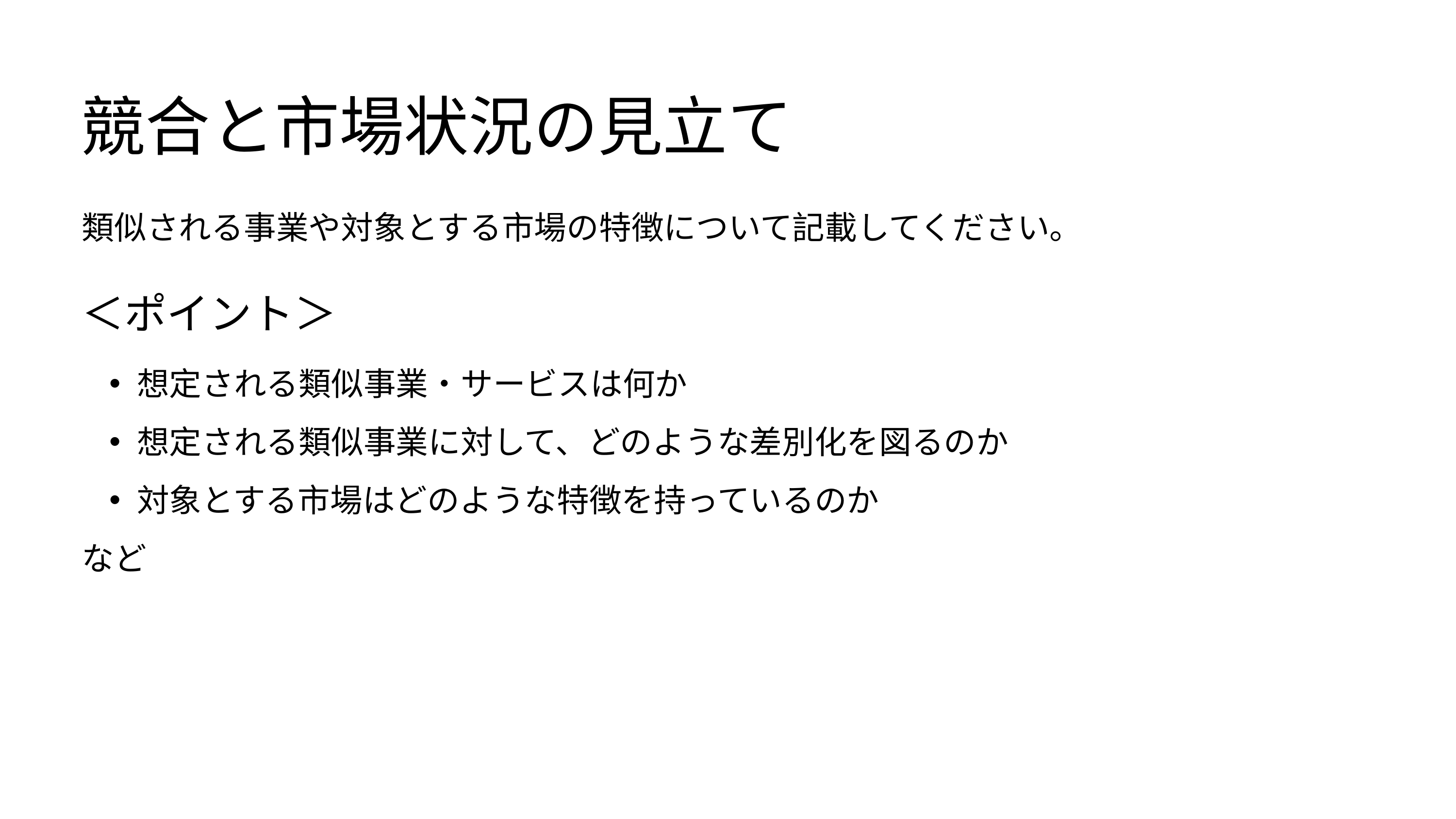

競合と市場状況の見立て
類似される事業や対象とする市場の特徴について記載してください。
＜ポイント＞
想定される類似事業・サービスは何か
想定される類似事業に対して、どのような差別化を図るのか
対象とする市場はどのような特徴を持っているのか
など